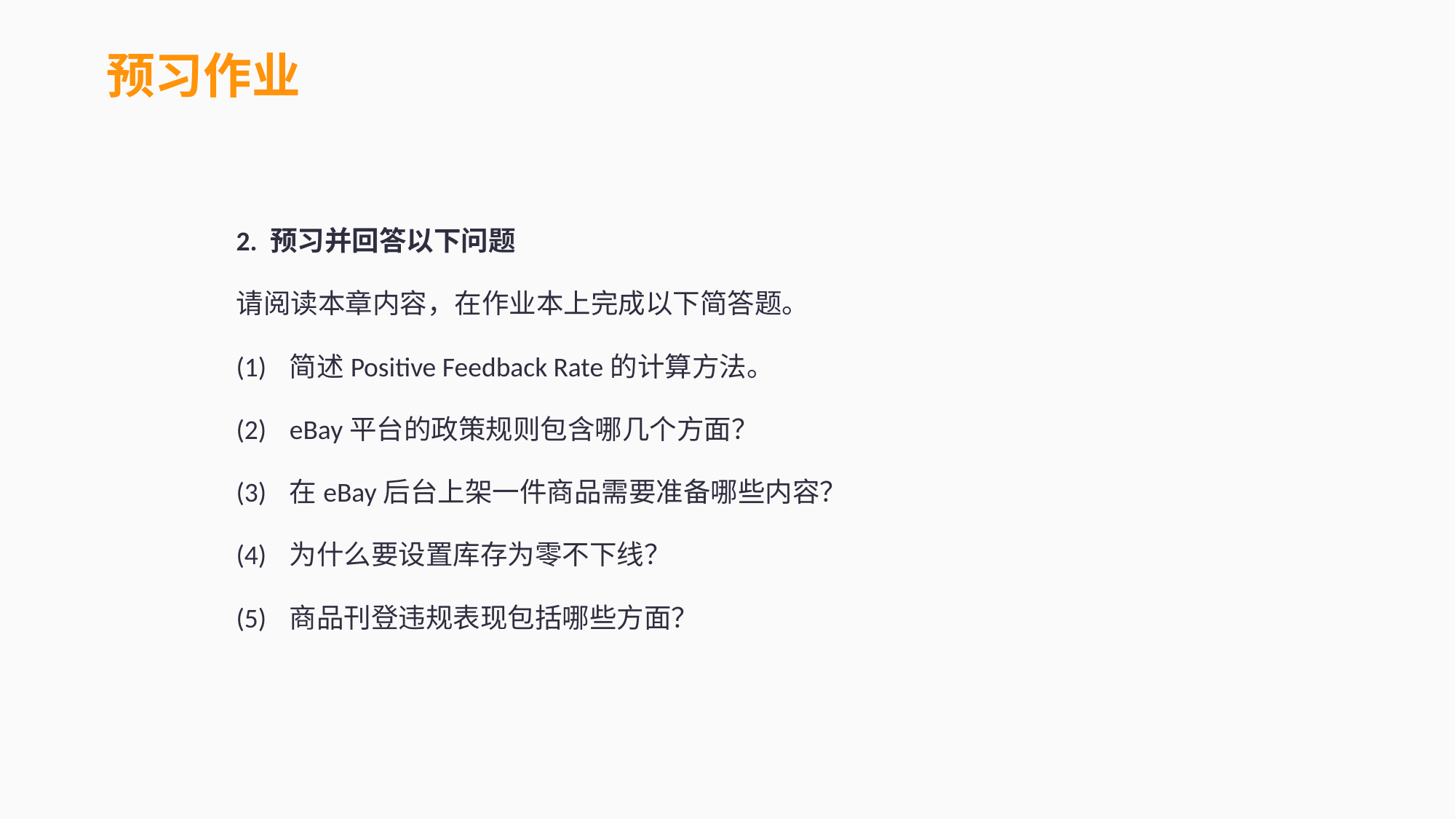

预习作业
2. 预习并回答以下问题
请阅读本章内容，在作业本上完成以下简答题。
(1)	简述Positive Feedback Rate的计算方法。
(2)	eBay平台的政策规则包含哪几个方面？
(3)	在eBay后台上架一件商品需要准备哪些内容？
(4)	为什么要设置库存为零不下线？
(5)	商品刊登违规表现包括哪些方面？